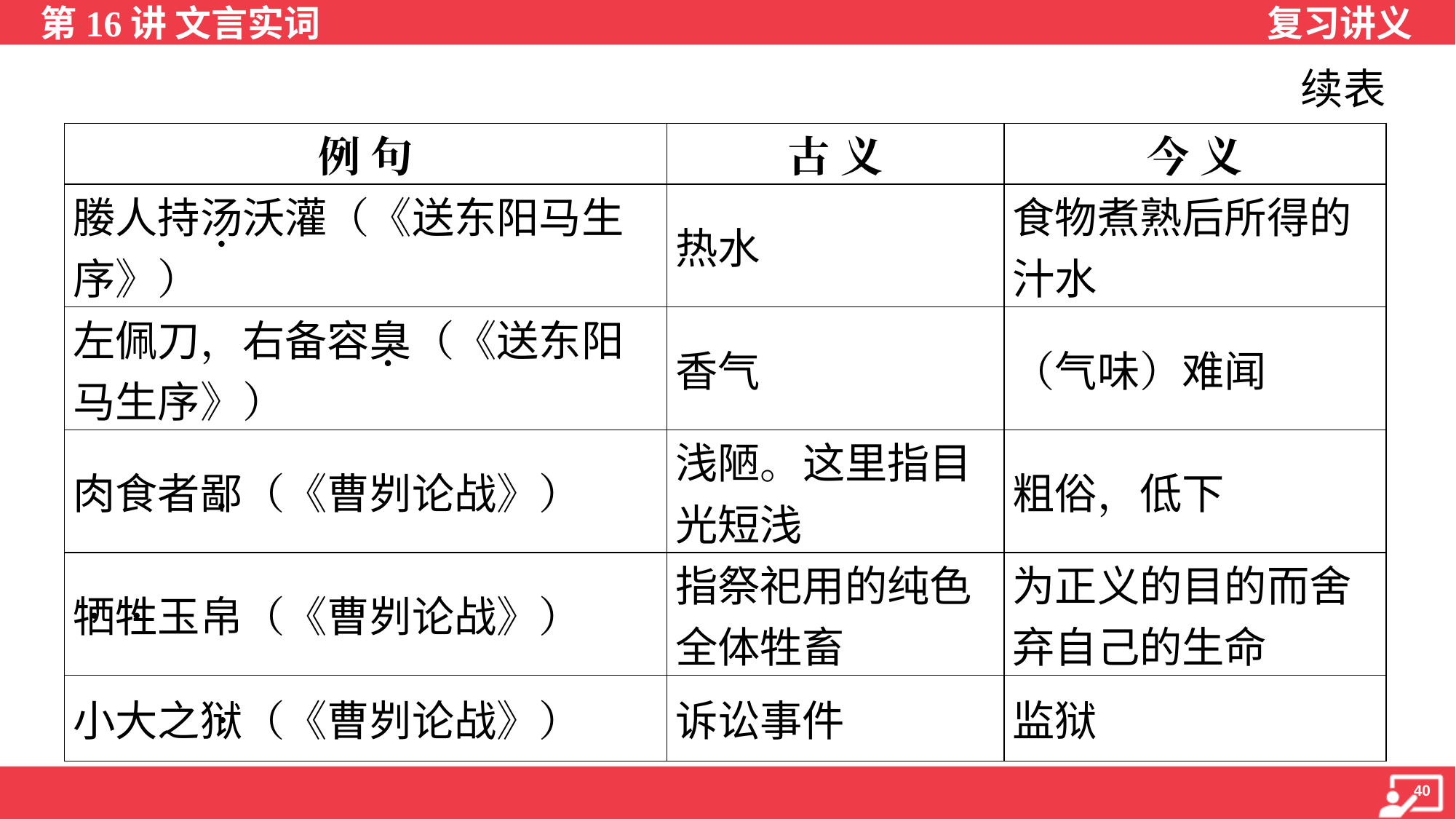

续表
| 例 句 | 古 义 | 今 义 |
| --- | --- | --- |
| 媵人持汤沃灌（《送东阳马生 序》） | 热水 | 食物煮熟后所得的 汁水 |
| 左佩刀，右备容臭（《送东阳马生序》） | 香气 | （气味）难闻 |
| 肉食者鄙（《曹刿论战》） | 浅陋。这里指目 光短浅 | 粗俗，低下 |
| 牺牲玉帛（《曹刿论战》） | 指祭祀用的纯色 全体牲畜 | 为正义的目的而舍 弃自己的生命 |
| 小大之狱（《曹刿论战》） | 诉讼事件 | 监狱 |